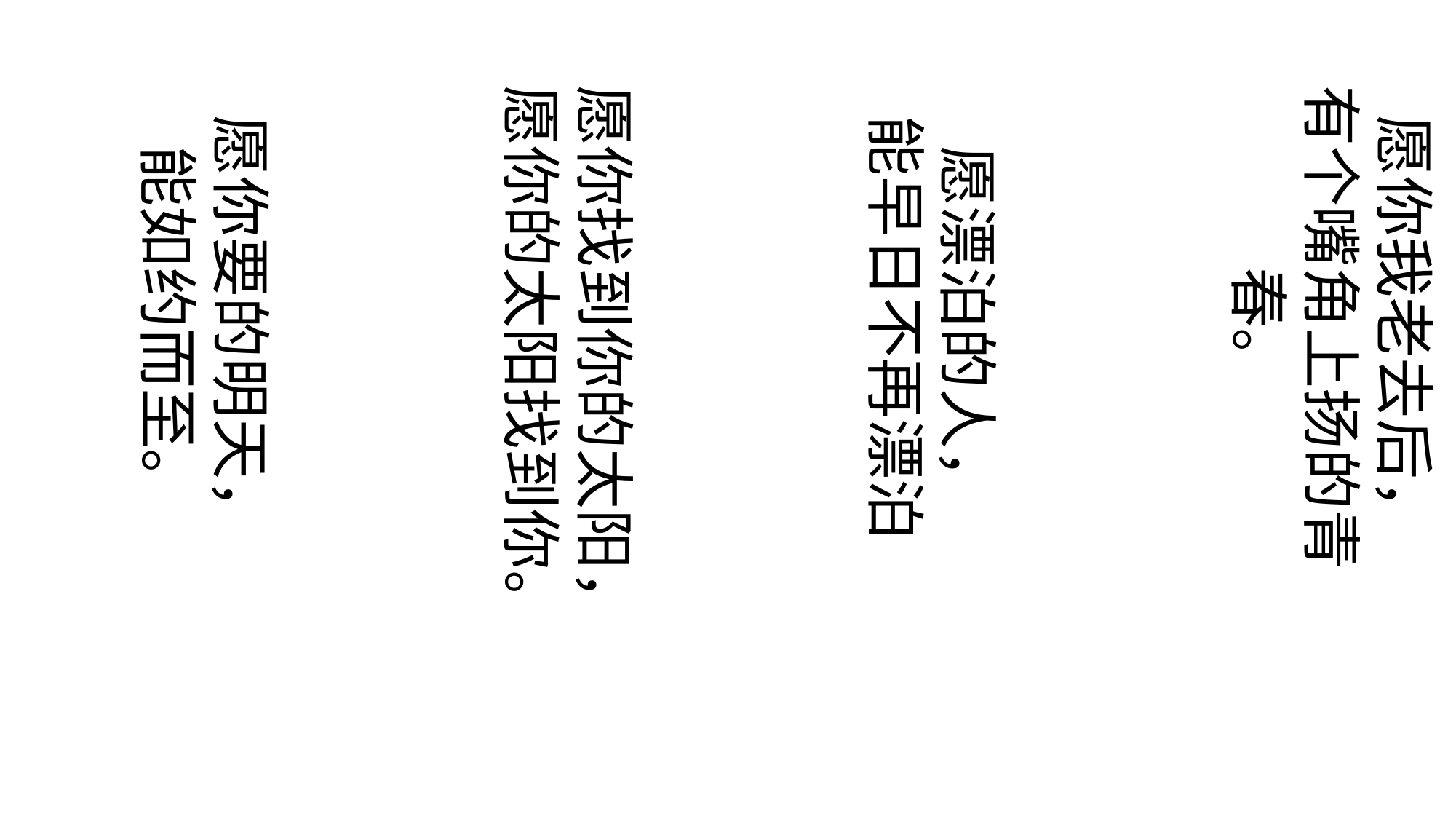

愿你我老去后，
有个嘴角上扬的青春。

愿漂泊的人，
能早日不再漂泊

愿你找到你的太阳，
愿你的太阳找到你。

愿你要的明天，
能如约而至。